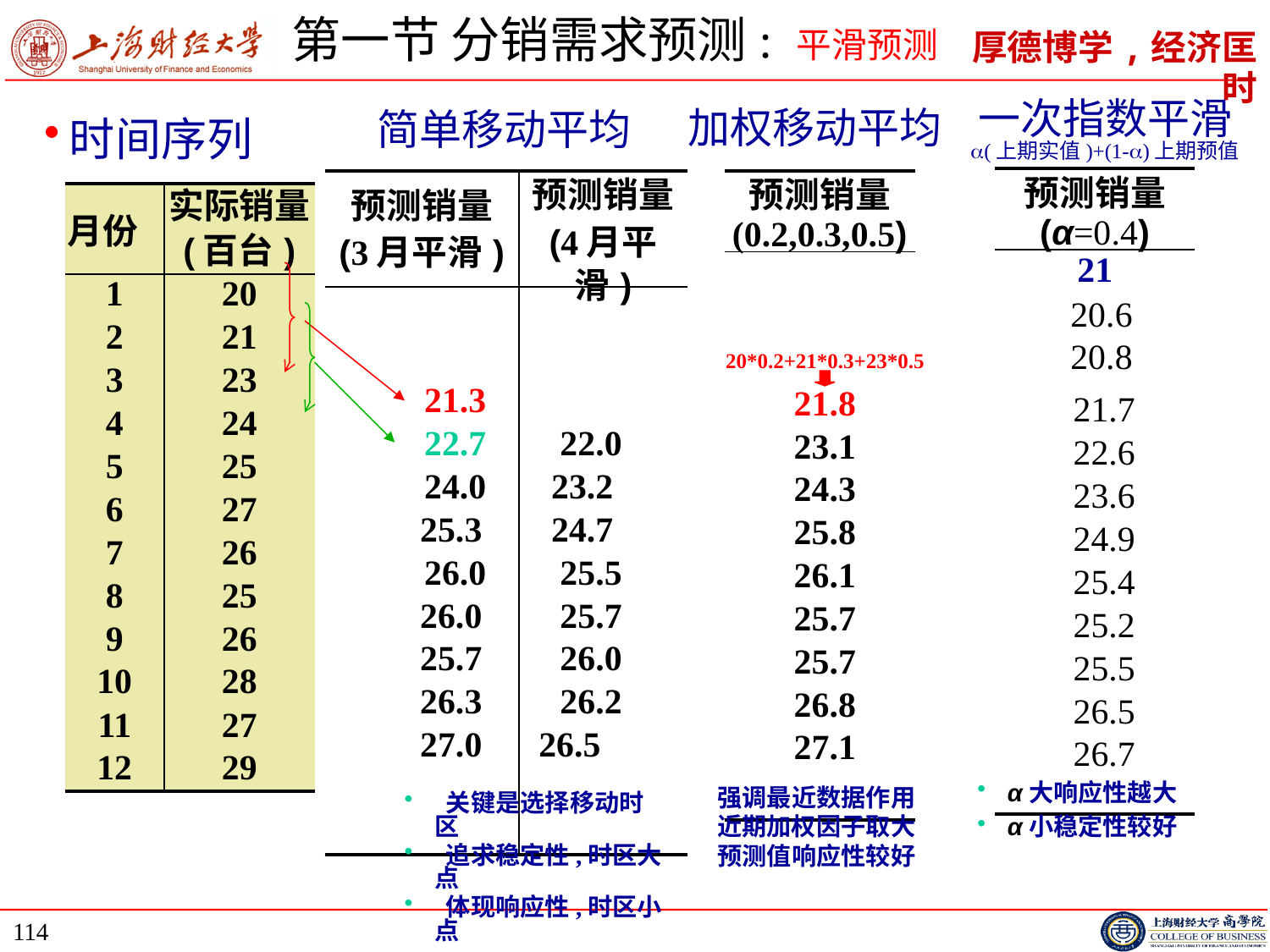

# 第一节 分销需求预测: 平滑预测
一次指数平滑
α(上期实值)+(1-α)上期预值
加权移动平均
简单移动平均
时间序列
| 预测销量 (α=0.4) |
| --- |
| 21 |
|  |
|  |
|  |
|  |
|  |
|  |
|  |
|  |
|  |
|  |
|  |
| 预测销量 (3月平滑) | 预测销量 (4月平滑) |
| --- | --- |
|  |  |
|  |  |
|  |  |
|  |  |
|  |  |
|  |  |
|  |  |
|  |  |
|  |  |
|  |  |
|  |  |
|  |  |
| 预测销量 (0.2,0.3,0.5) |
| --- |
|  |
|  |
|  |
|  |
|  |
|  |
|  |
|  |
|  |
|  |
|  |
|  |
| 月份 | 实际销量 (百台) |
| --- | --- |
| 1 | 20 |
| 2 | 21 |
| 3 | 23 |
| 4 | 24 |
| 5 | 25 |
| 6 | 27 |
| 7 | 26 |
| 8 | 25 |
| 9 | 26 |
| 10 | 28 |
| 11 | 27 |
| 12 | 29 |

20.6

20.8
| 20\*0.2+21\*0.3+23\*0.5 |
| --- |
| 21.8 |
| 23.1 |
| 24.3 |
| 25.8 |
| 26.1 |
| 25.7 |
| 25.7 |
| 26.8 |
| 27.1 |

| 21.3 |
| --- |
| 22.7 |
| 24.0 |
| 25.3 |
| 26.0 |
| 26.0 |
| 25.7 |
| 26.3 |
| 27.0 |
|  |
| --- |
| 22.0 |
| 23.2 |
| 24.7 |
| 25.5 |
| 25.7 |
| 26.0 |
| 26.2 |
| 26.5 |
| 21.7 |
| --- |
| 22.6 |
| 23.6 |
| 24.9 |
| 25.4 |
| 25.2 |
| 25.5 |
| 26.5 |
| 26.7 |
α大响应性越大
α小稳定性较好
强调最近数据作用
近期加权因子取大
预测值响应性较好
 关键是选择移动时区
 追求稳定性,时区大点
 体现响应性,时区小点
114